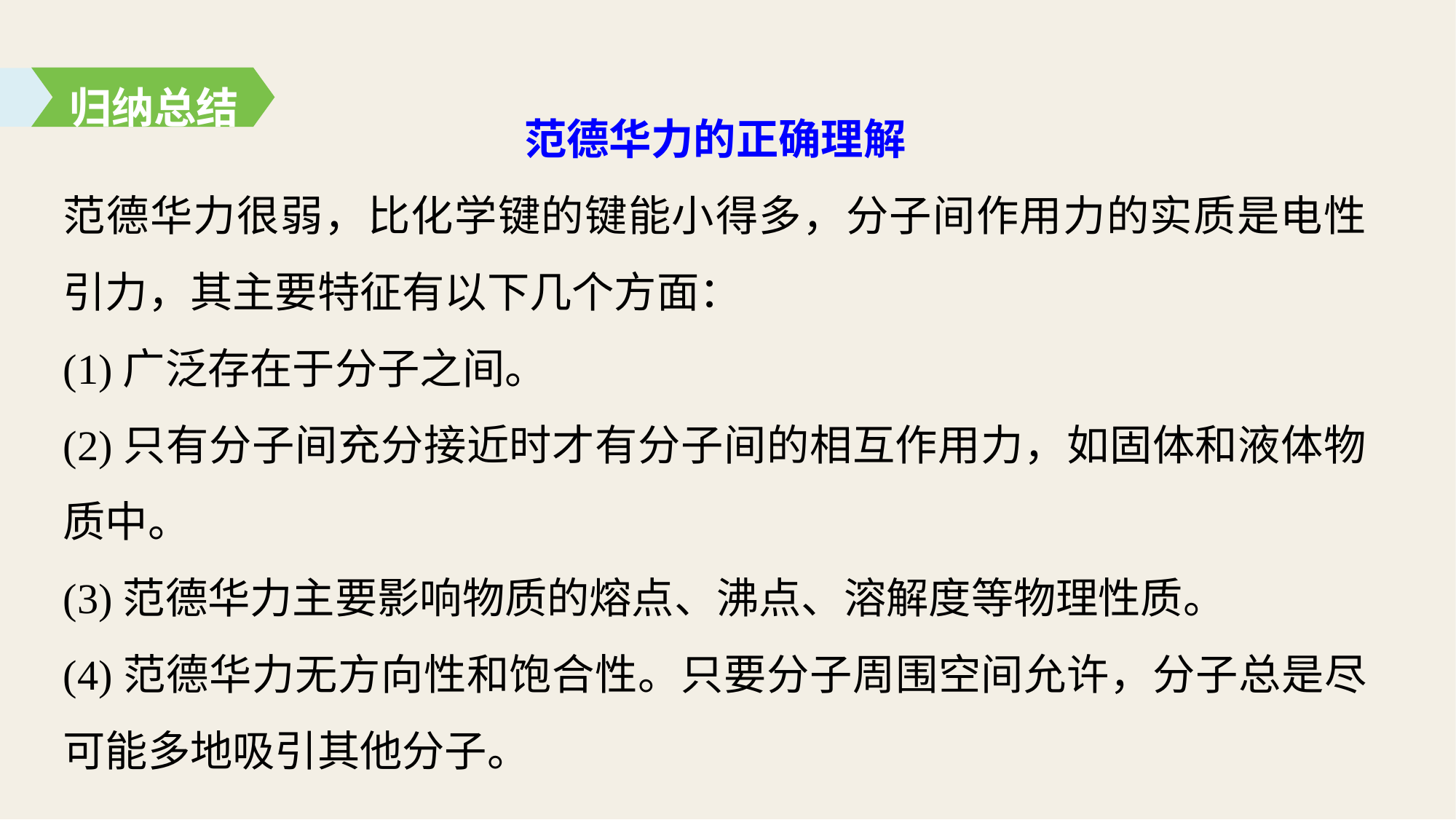

归纳总结

范德华力的正确理解
范德华力很弱，比化学键的键能小得多，分子间作用力的实质是电性引力，其主要特征有以下几个方面：
(1)广泛存在于分子之间。
(2)只有分子间充分接近时才有分子间的相互作用力，如固体和液体物质中。
(3)范德华力主要影响物质的熔点、沸点、溶解度等物理性质。
(4)范德华力无方向性和饱合性。只要分子周围空间允许，分子总是尽可能多地吸引其他分子。